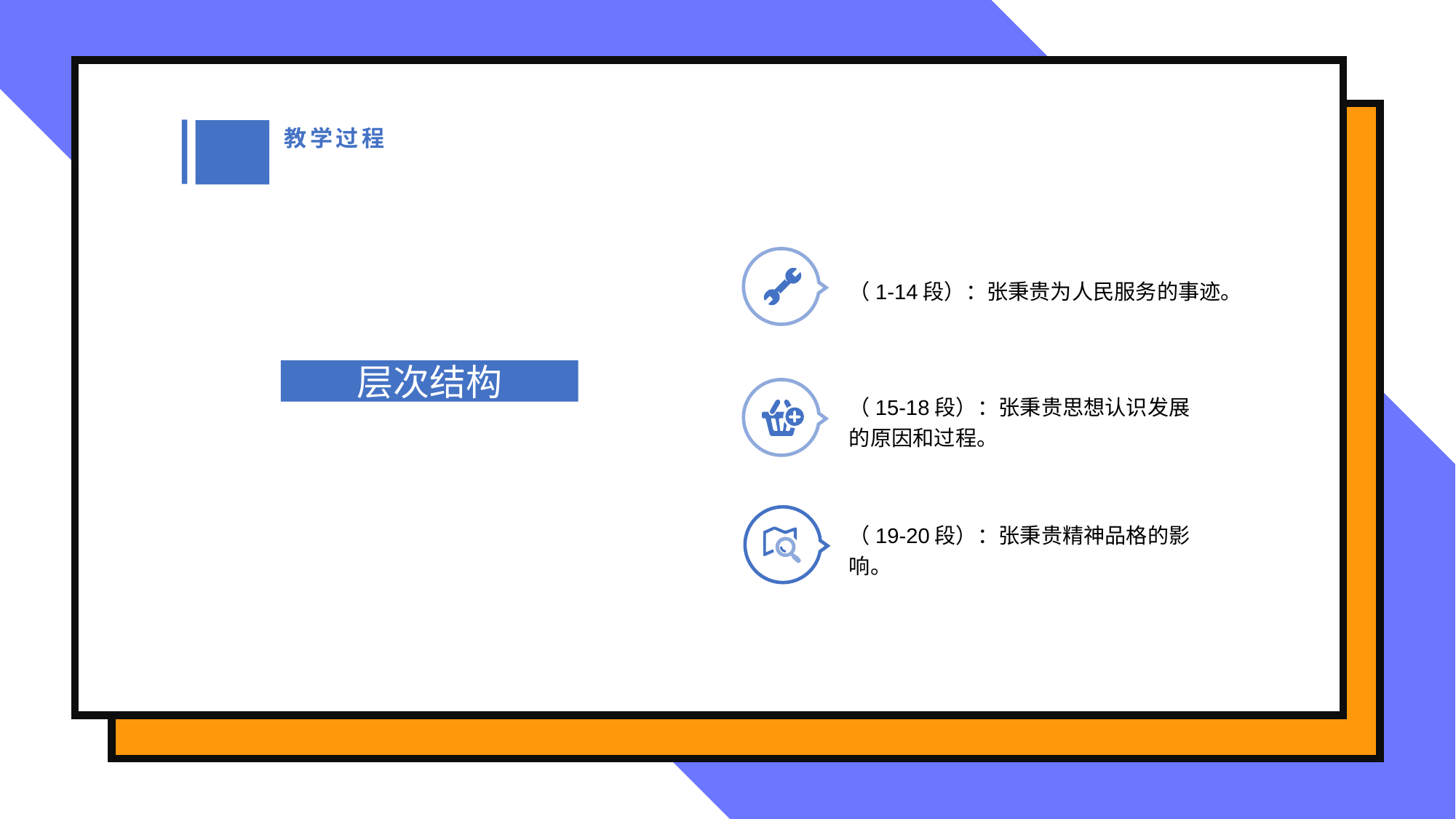

教学过程

（1-14段）：张秉贵为人民服务的事迹。

层次结构
（15-18段）：张秉贵思想认识发展的原因和过程。

（19-20段）：张秉贵精神品格的影响。